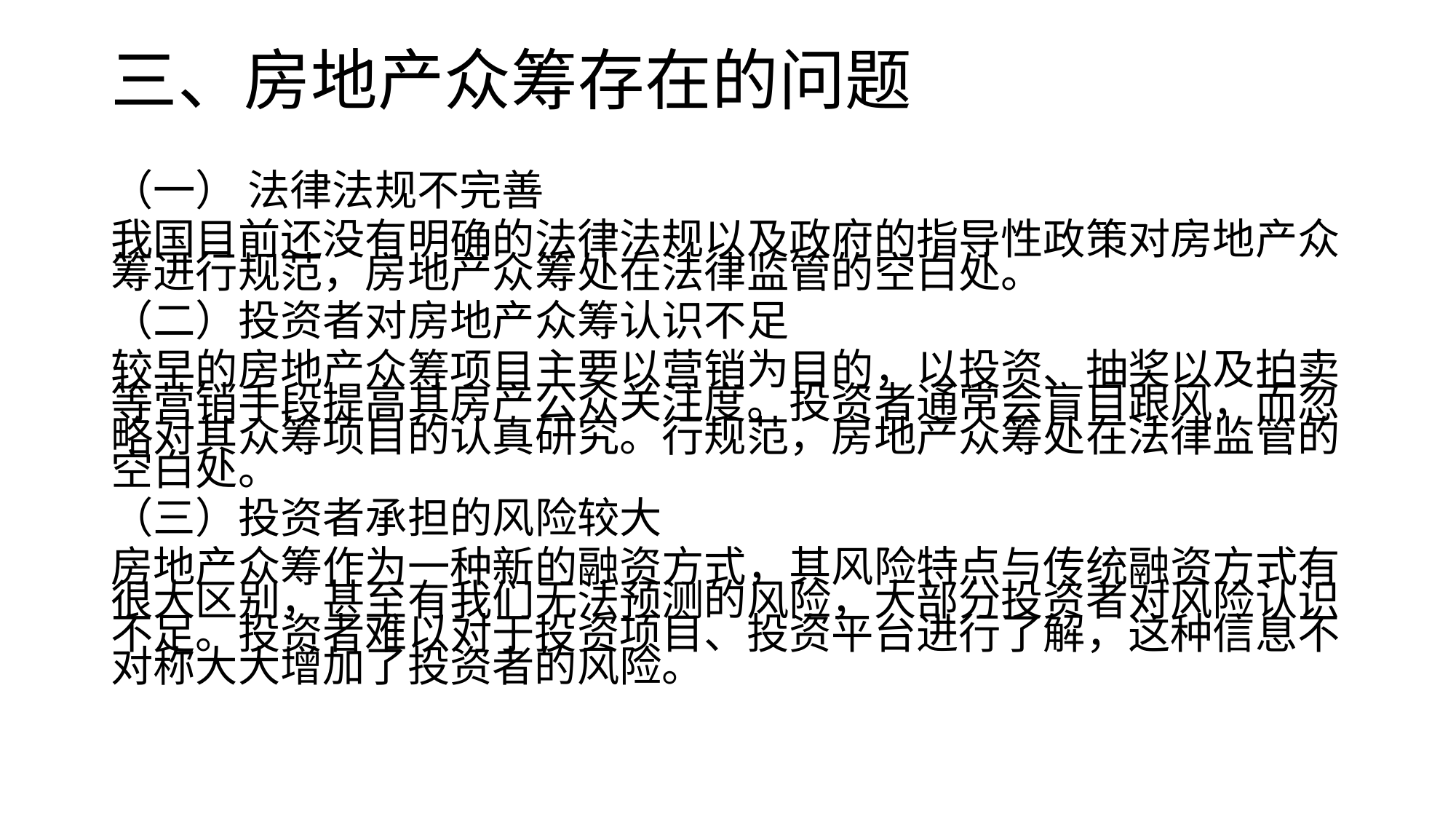

# 三、房地产众筹存在的问题
（一） 法律法规不完善
我国目前还没有明确的法律法规以及政府的指导性政策对房地产众筹进行规范，房地产众筹处在法律监管的空白处。
（二）投资者对房地产众筹认识不足
较早的房地产众筹项目主要以营销为目的，以投资、抽奖以及拍卖等营销手段提高其房产公众关注度。投资者通常会盲目跟风，而忽略对其众筹项目的认真研究。行规范，房地产众筹处在法律监管的空白处。
（三）投资者承担的风险较大
房地产众筹作为一种新的融资方式，其风险特点与传统融资方式有很大区别，甚至有我们无法预测的风险，大部分投资者对风险认识不足。投资者难以对于投资项目、投资平台进行了解，这种信息不对称大大增加了投资者的风险。